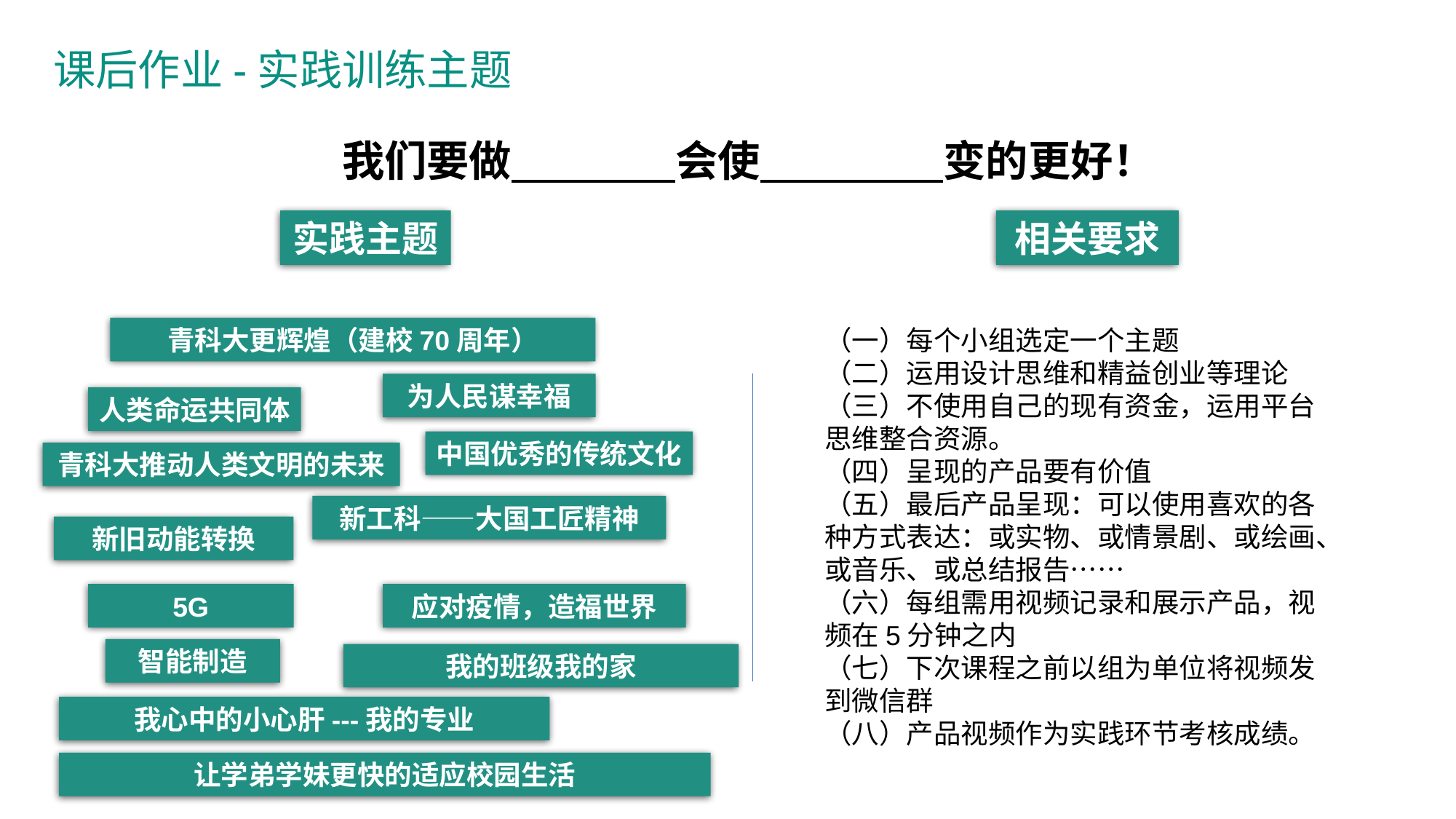

实践训练
# 课后作业-实践训练主题
我们要做                 会使                   变的更好！
实践主题
相关要求
青科大更辉煌（建校70周年）
（一）每个小组选定一个主题
（二）运用设计思维和精益创业等理论
（三）不使用自己的现有资金，运用平台思维整合资源。
（四）呈现的产品要有价值
（五）最后产品呈现：可以使用喜欢的各种方式表达：或实物、或情景剧、或绘画、或音乐、或总结报告……
（六）每组需用视频记录和展示产品，视频在5分钟之内
（七）下次课程之前以组为单位将视频发到微信群
（八）产品视频作为实践环节考核成绩。
为人民谋幸福
人类命运共同体
中国优秀的传统文化
青科大推动人类文明的未来
新工科——大国工匠精神
新旧动能转换
5G
应对疫情，造福世界
智能制造
我的班级我的家
我心中的小心肝---我的专业
让学弟学妹更快的适应校园生活